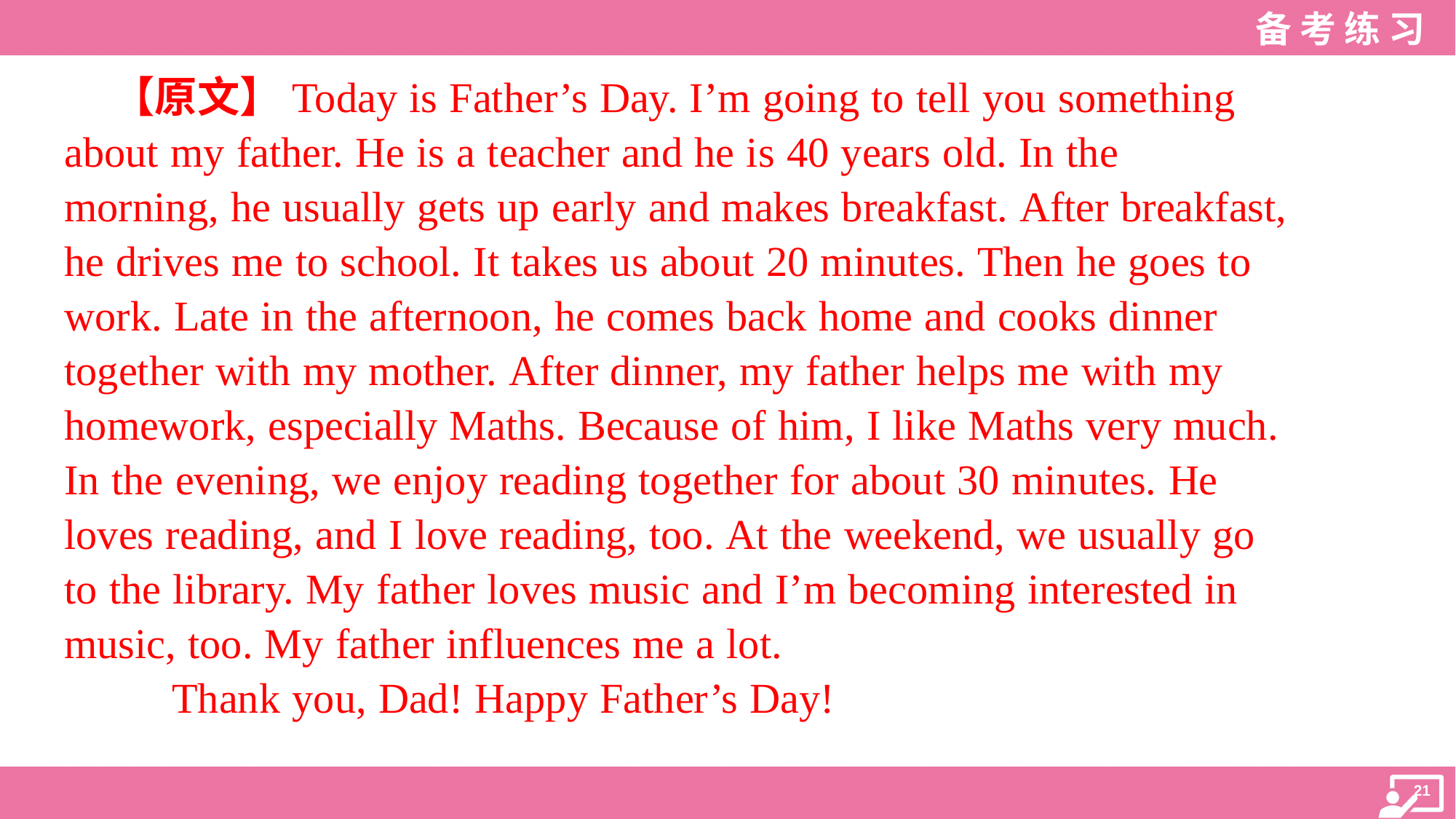

【原文】Today is Father’s Day. I’m going to tell you something
about my father. He is a teacher and he is 40 years old. In the
morning, he usually gets up early and makes breakfast. After breakfast,
he drives me to school. It takes us about 20 minutes. Then he goes to
work. Late in the afternoon, he comes back home and cooks dinner
together with my mother. After dinner, my father helps me with my
homework, especially Maths. Because of him, I like Maths very much.
In the evening, we enjoy reading together for about 30 minutes. He
loves reading, and I love reading, too. At the weekend, we usually go
to the library. My father loves music and I’m becoming interested in
music, too. My father influences me a lot.
Thank you, Dad! Happy Father’s Day!